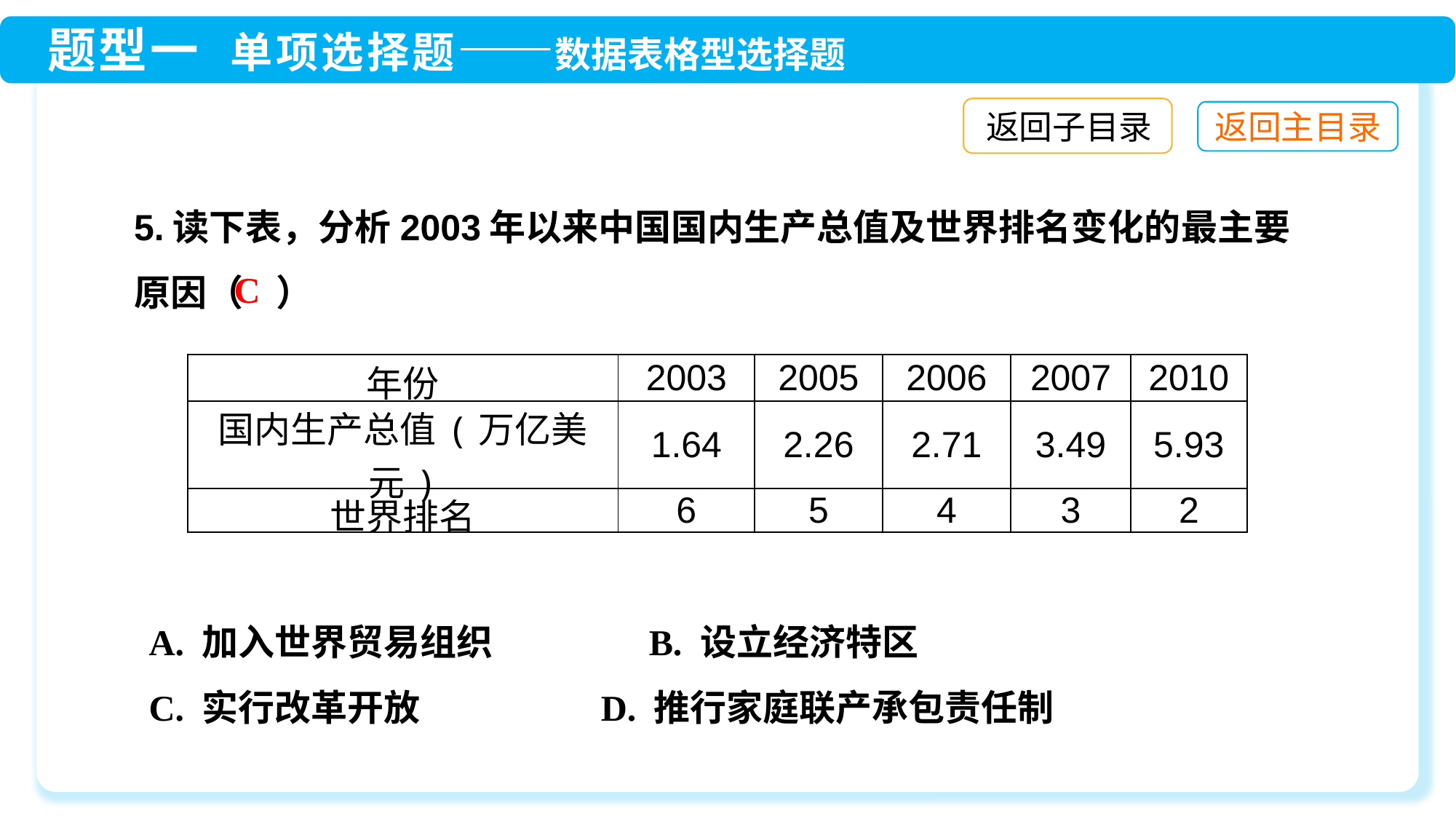

返回子目录
5.读下表，分析2003年以来中国国内生产总值及世界排名变化的最主要原因（    ）
C
| 年份 | 2003 | 2005 | 2006 | 2007 | 2010 |
| --- | --- | --- | --- | --- | --- |
| 国内生产总值(万亿美元) | 1.64 | 2.26 | 2.71 | 3.49 | 5.93 |
| 世界排名 | 6 | 5 | 4 | 3 | 2 |
A. 加入世界贸易组织                  B. 设立经济特区
C. 实行改革开放                     D. 推行家庭联产承包责任制